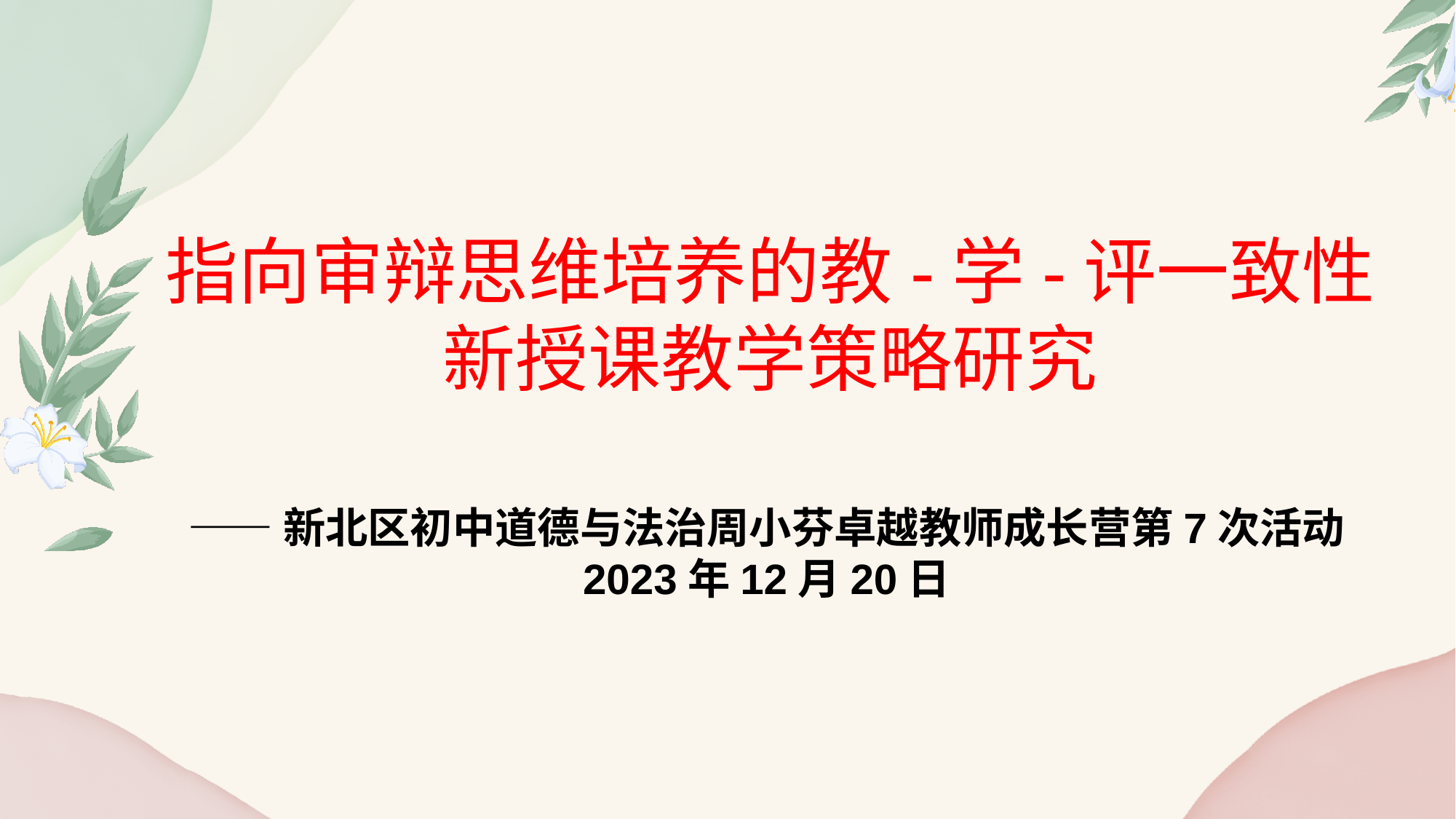

指向审辩思维培养的教-学-评一致性
新授课教学策略研究

——新北区初中道德与法治周小芬卓越教师成长营第7次活动
2023年12月20日